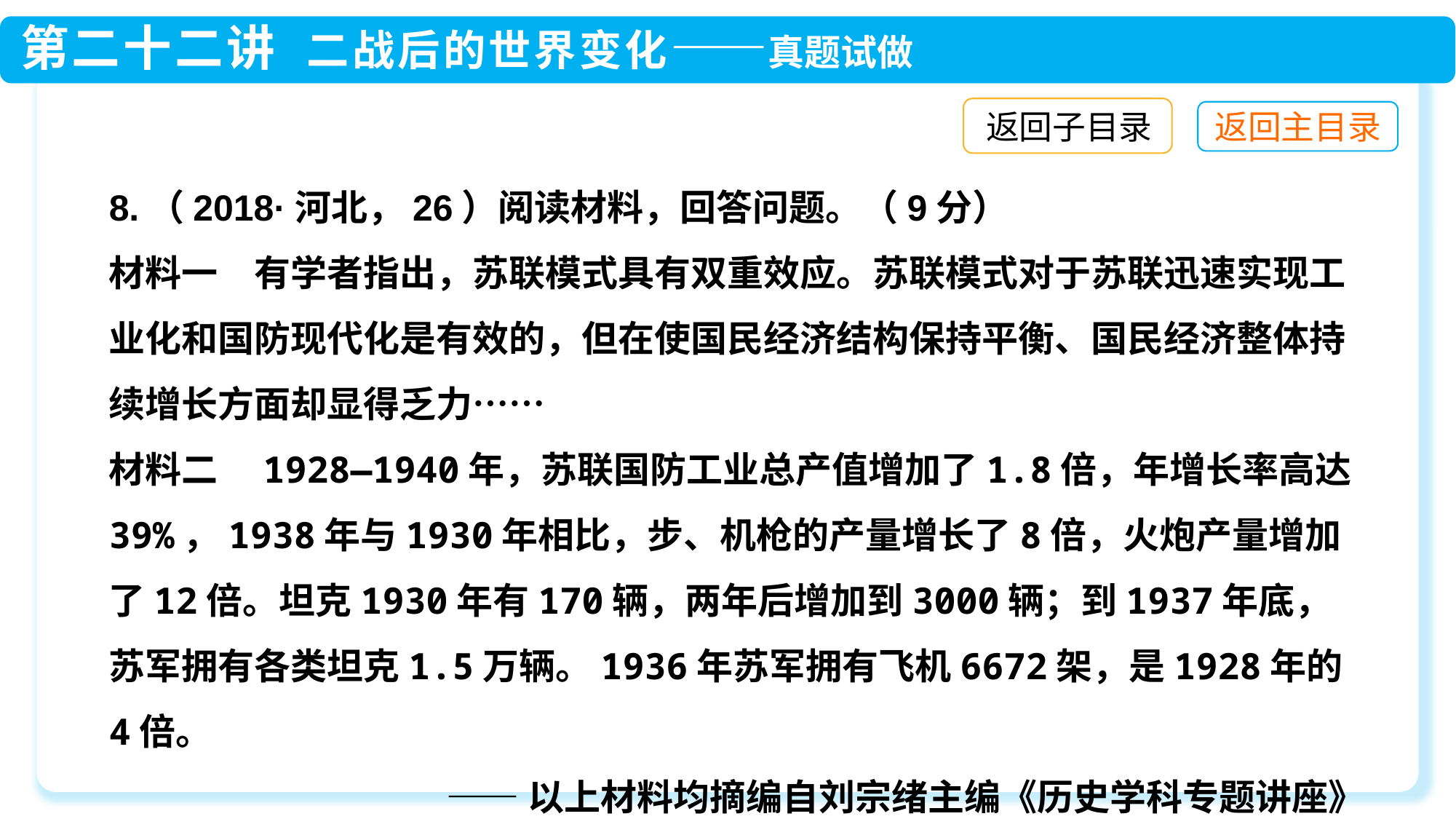

返回子目录
8.（2018·河北，26）阅读材料，回答问题。（9分）
材料一　有学者指出，苏联模式具有双重效应。苏联模式对于苏联迅速实现工业化和国防现代化是有效的，但在使国民经济结构保持平衡、国民经济整体持续增长方面却显得乏力……
材料二　1928—1940年，苏联国防工业总产值增加了1.8倍，年增长率高达39%，1938年与1930年相比，步、机枪的产量增长了8倍，火炮产量增加了12倍。坦克1930年有170辆，两年后增加到3000辆；到1937年底，苏军拥有各类坦克1.5万辆。1936年苏军拥有飞机6672架，是1928年的4倍。
——以上材料均摘编自刘宗绪主编《历史学科专题讲座》